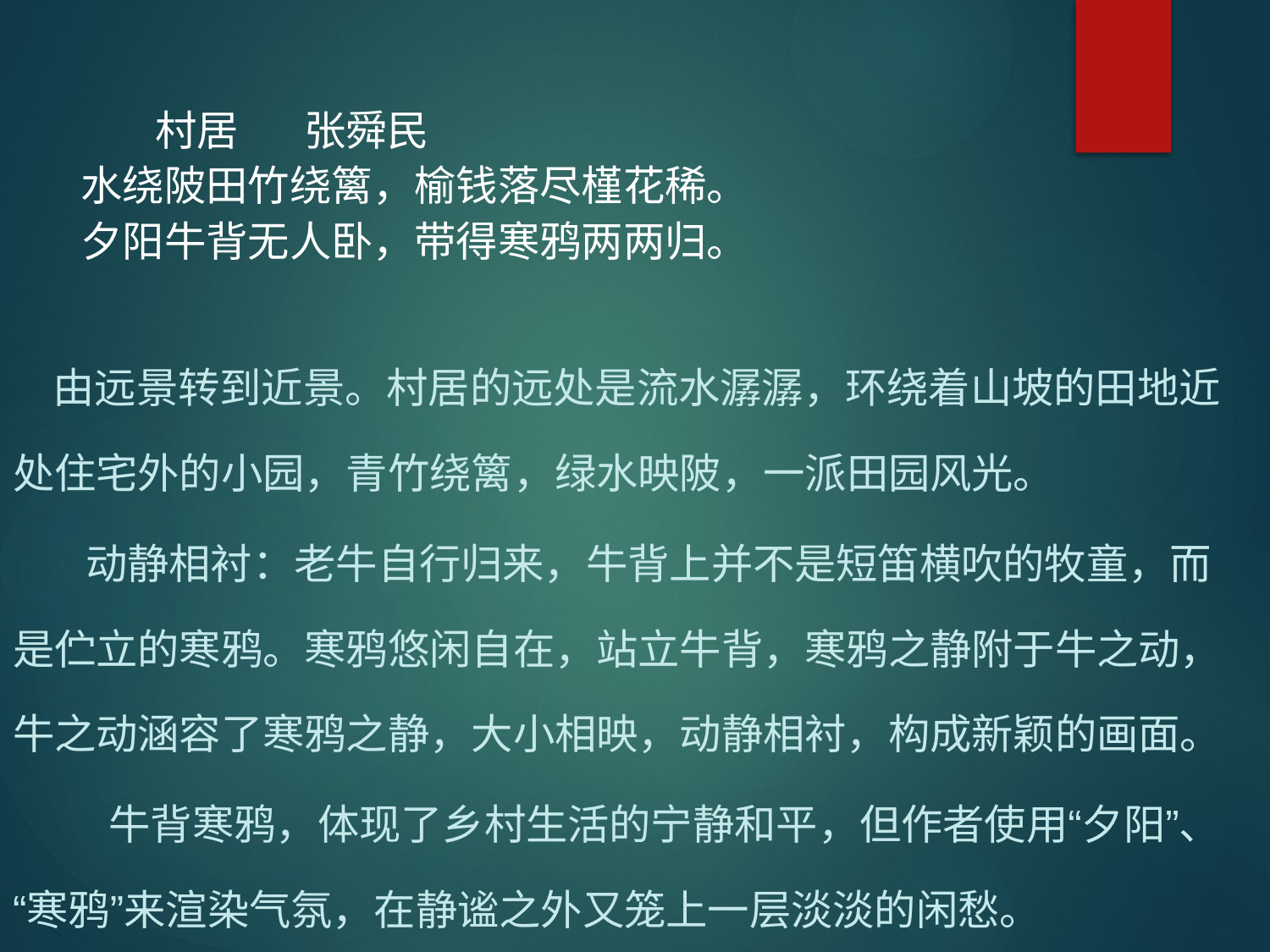

村居       张舜民
       水绕陂田竹绕篱，榆钱落尽槿花稀。
       夕阳牛背无人卧，带得寒鸦两两归。

    由远景转到近景。村居的远处是流水潺潺，环绕着山坡的田地近处住宅外的小园，青竹绕篱，绿水映陂，一派田园风光。
      动静相衬：老牛自行归来，牛背上并不是短笛横吹的牧童，而是伫立的寒鸦。寒鸦悠闲自在，站立牛背，寒鸦之静附于牛之动，牛之动涵容了寒鸦之静，大小相映，动静相衬，构成新颖的画面。
        牛背寒鸦，体现了乡村生活的宁静和平，但作者使用“夕阳”、“寒鸦”来渲染气氛，在静谧之外又笼上一层淡淡的闲愁。